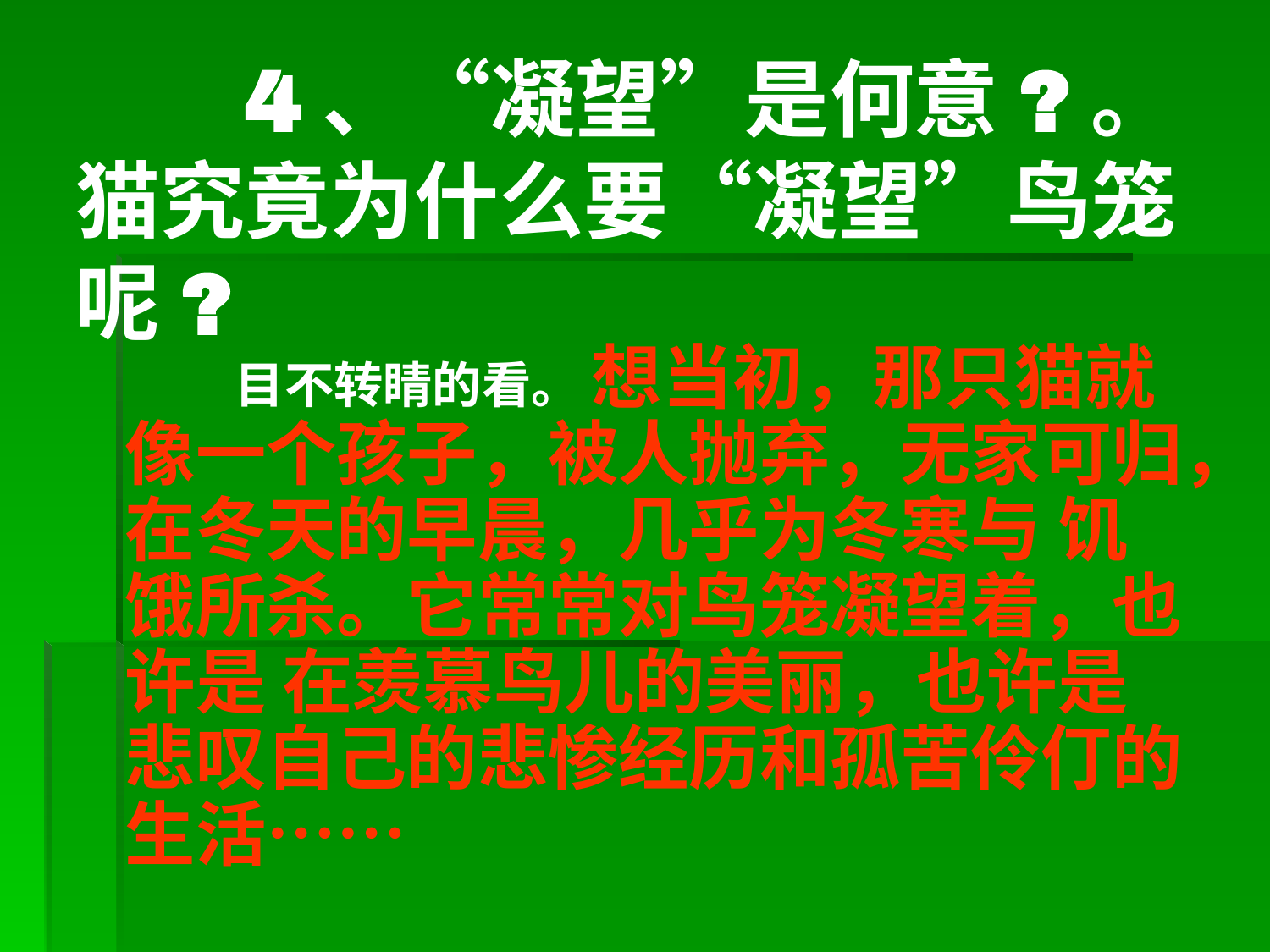

# 4、“凝望”是何意?。猫究竟为什么要“凝望”鸟笼呢?
             目不转睛的看。 想当初，那只猫就像一个孩子，被人抛弃，无家可归，在冬天的早晨，几乎为冬寒与 饥饿所杀。它常常对鸟笼凝望着，也许是 在羡慕鸟儿的美丽，也许是悲叹自己的悲惨经历和孤苦伶仃的生活……